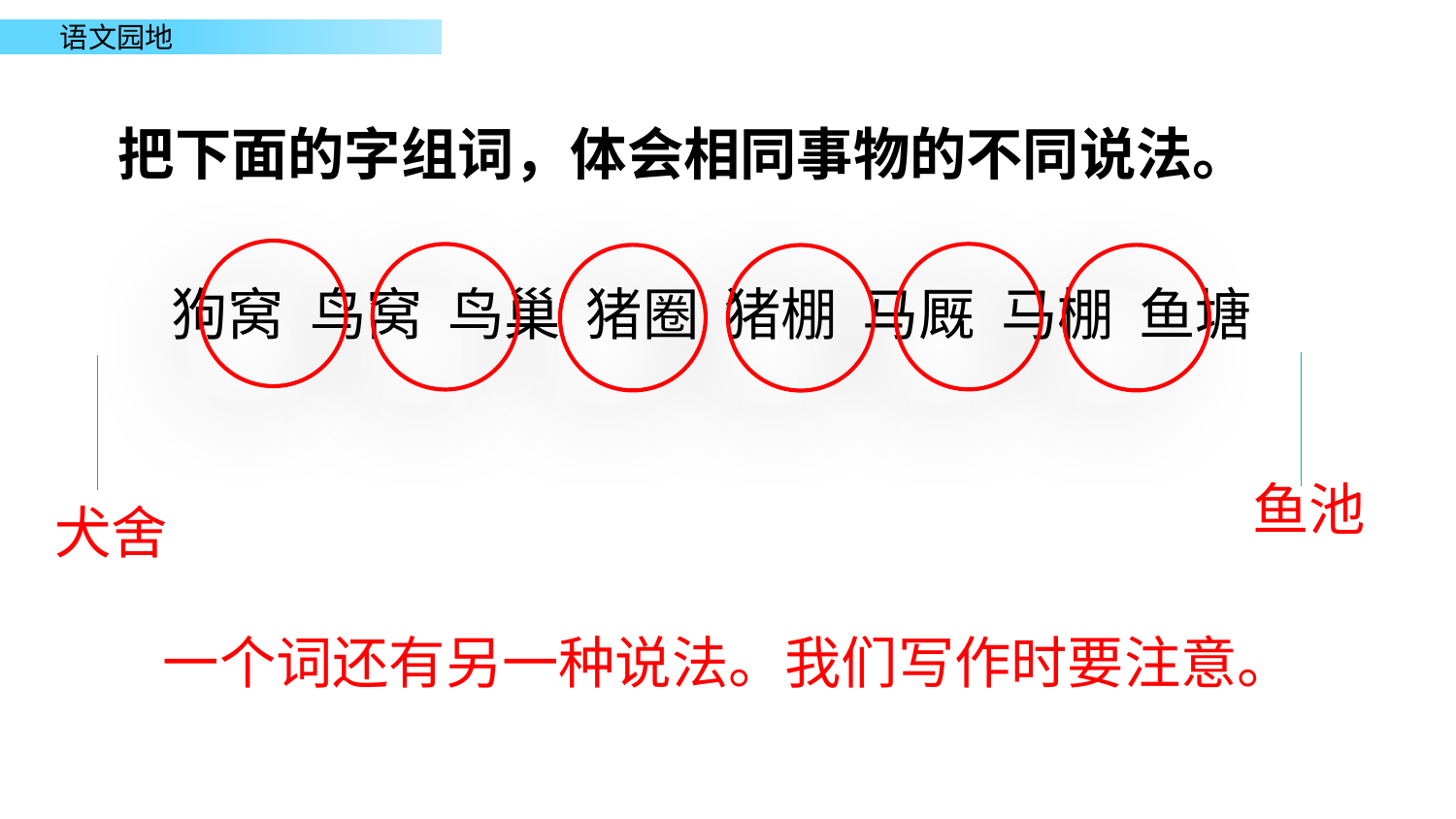

把下面的字组词，体会相同事物的不同说法。

狗窝  鸟窝  鸟巢  猪圈  猪棚  马厩  马棚  鱼塘
鱼池
犬舍
一个词还有另一种说法。我们写作时要注意。